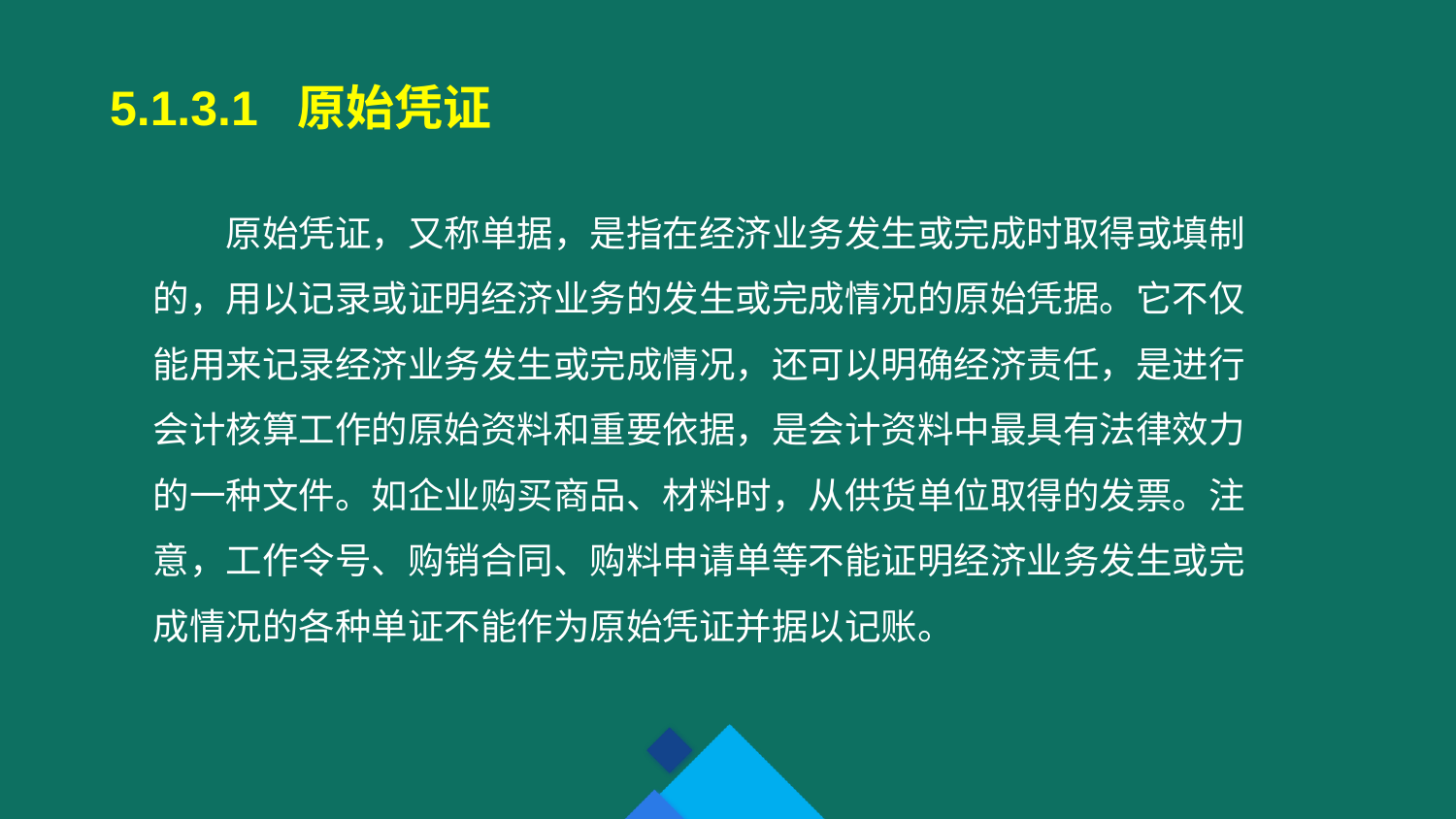

5.1.3.1  原始凭证
原始凭证，又称单据，是指在经济业务发生或完成时取得或填制的，用以记录或证明经济业务的发生或完成情况的原始凭据。它不仅能用来记录经济业务发生或完成情况，还可以明确经济责任，是进行会计核算工作的原始资料和重要依据，是会计资料中最具有法律效力的一种文件。如企业购买商品、材料时，从供货单位取得的发票。注意，工作令号、购销合同、购料申请单等不能证明经济业务发生或完成情况的各种单证不能作为原始凭证并据以记账。